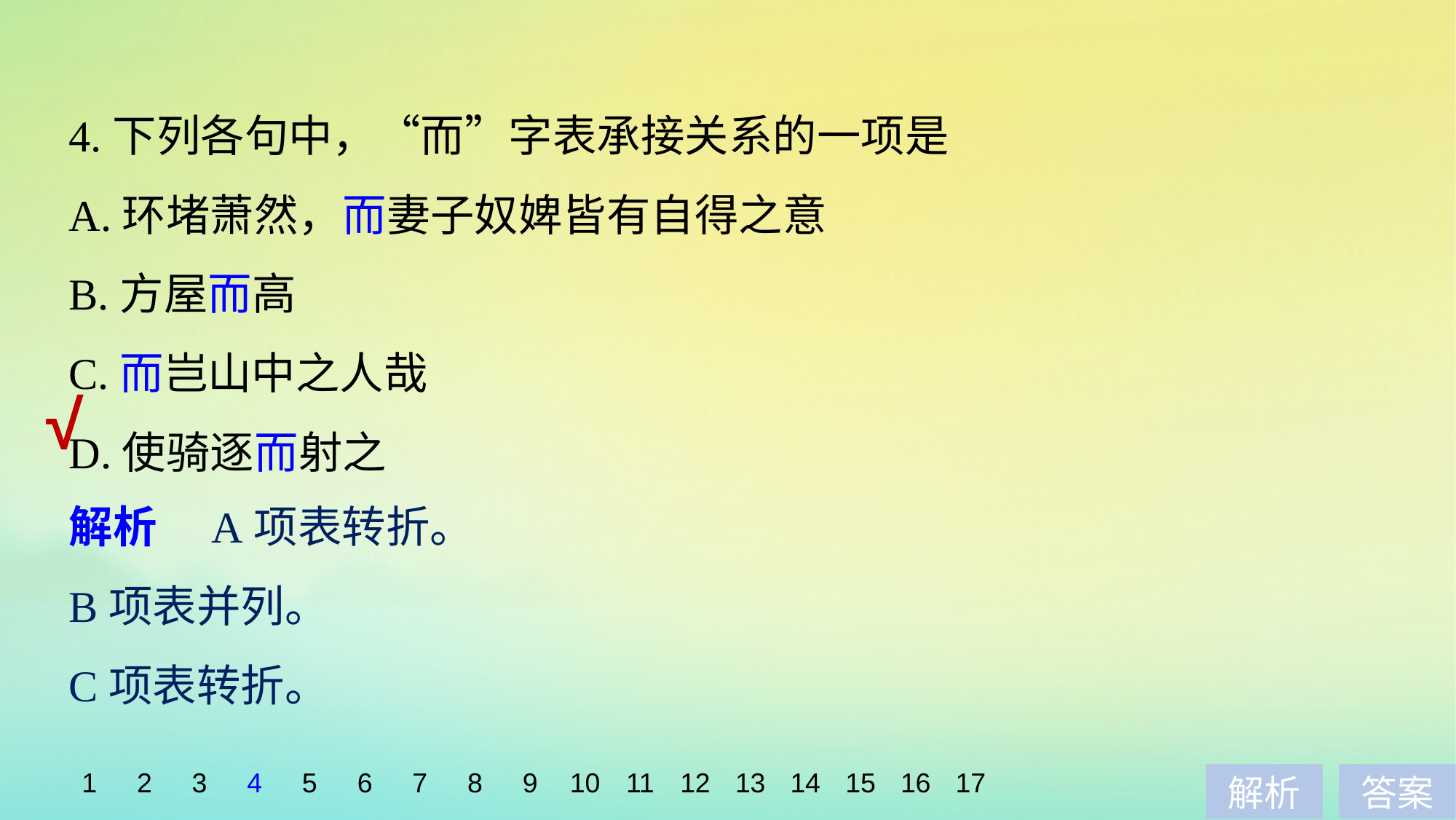

4.下列各句中，“而”字表承接关系的一项是
A.环堵萧然，而妻子奴婢皆有自得之意
B.方屋而高
C.而岂山中之人哉
D.使骑逐而射之
√
解析　A项表转折。
B项表并列。
C项表转折。
1
2
3
4
5
6
7
8
9
10
11
12
13
14
15
16
17
解析
答案